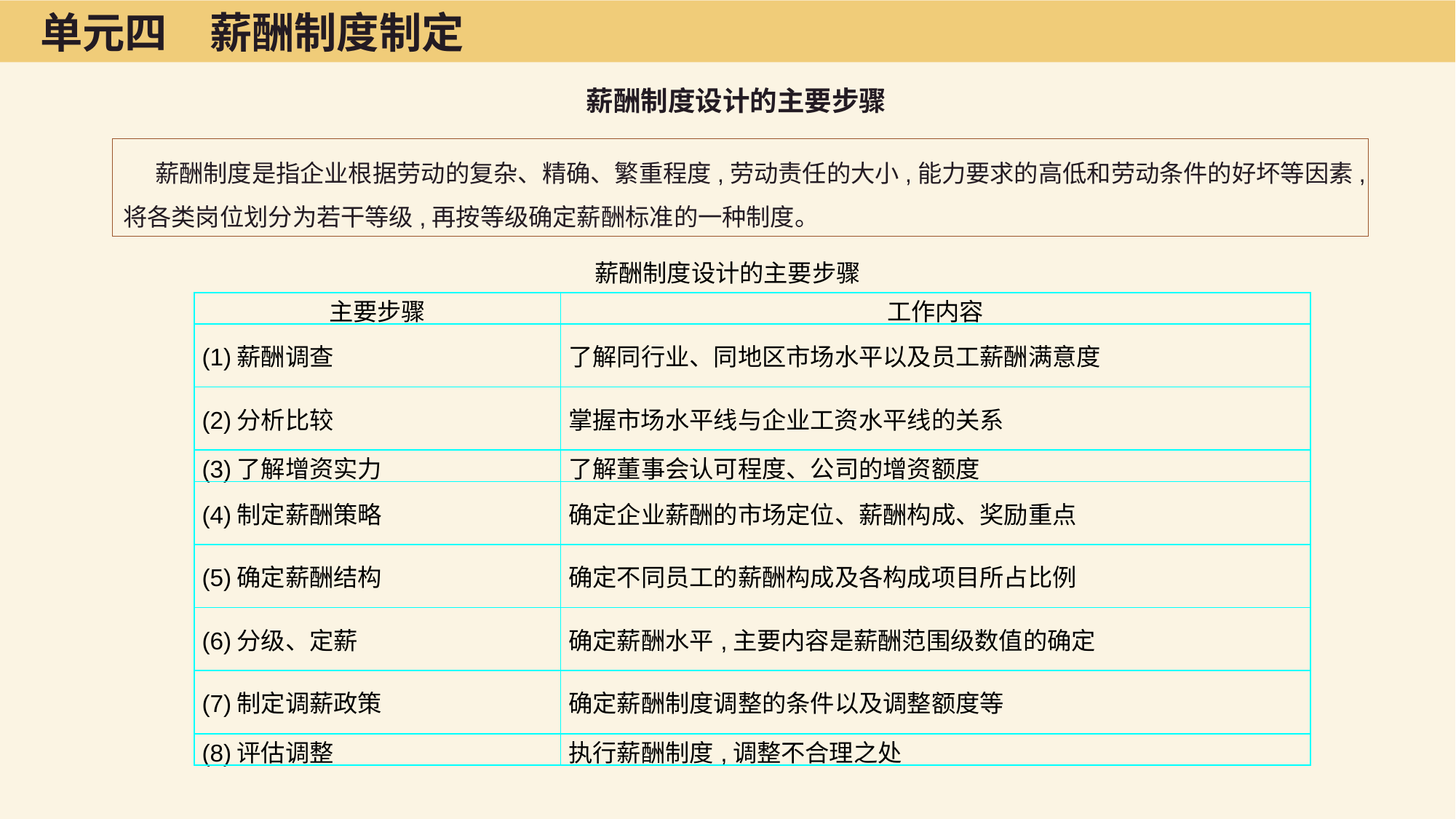

单元四　薪酬制度制定
薪酬制度设计的主要步骤
薪酬制度是指企业根据劳动的复杂、精确、繁重程度,劳动责任的大小,能力要求的高低和劳动条件的好坏等因素,将各类岗位划分为若干等级,再按等级确定薪酬标准的一种制度。
薪酬制度设计的主要步骤
| 主要步骤 | 工作内容 |
| --- | --- |
| (1)薪酬调查 | 了解同行业、同地区市场水平以及员工薪酬满意度 |
| (2)分析比较 | 掌握市场水平线与企业工资水平线的关系 |
| (3)了解增资实力 | 了解董事会认可程度、公司的增资额度 |
| (4)制定薪酬策略 | 确定企业薪酬的市场定位、薪酬构成、奖励重点 |
| (5)确定薪酬结构 | 确定不同员工的薪酬构成及各构成项目所占比例 |
| (6)分级、定薪 | 确定薪酬水平,主要内容是薪酬范围级数值的确定 |
| (7)制定调薪政策 | 确定薪酬制度调整的条件以及调整额度等 |
| (8)评估调整 | 执行薪酬制度,调整不合理之处 |